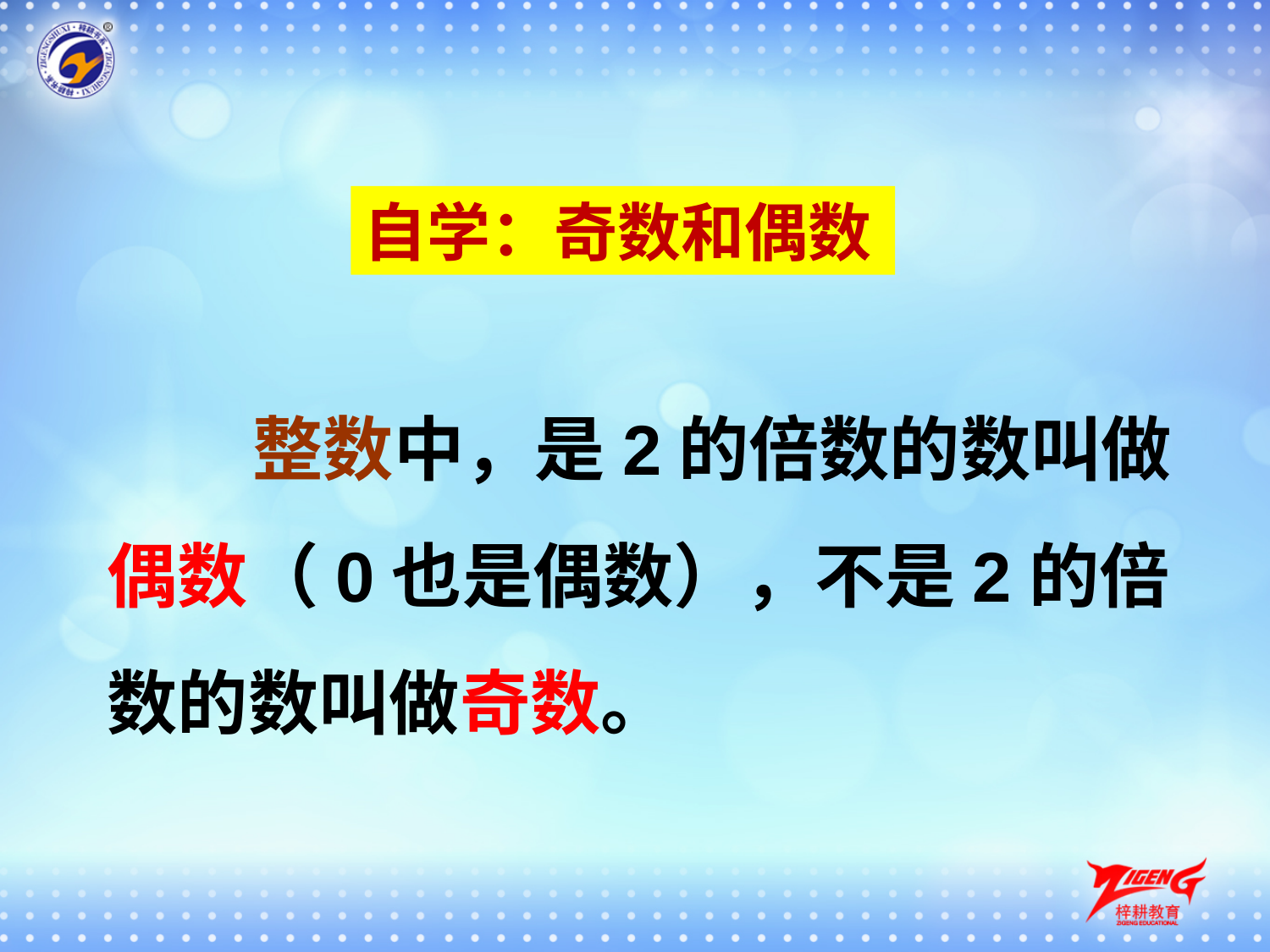

自学：奇数和偶数
        整数中，是2的倍数的数叫做偶数（0也是偶数），不是2的倍数的数叫做奇数。